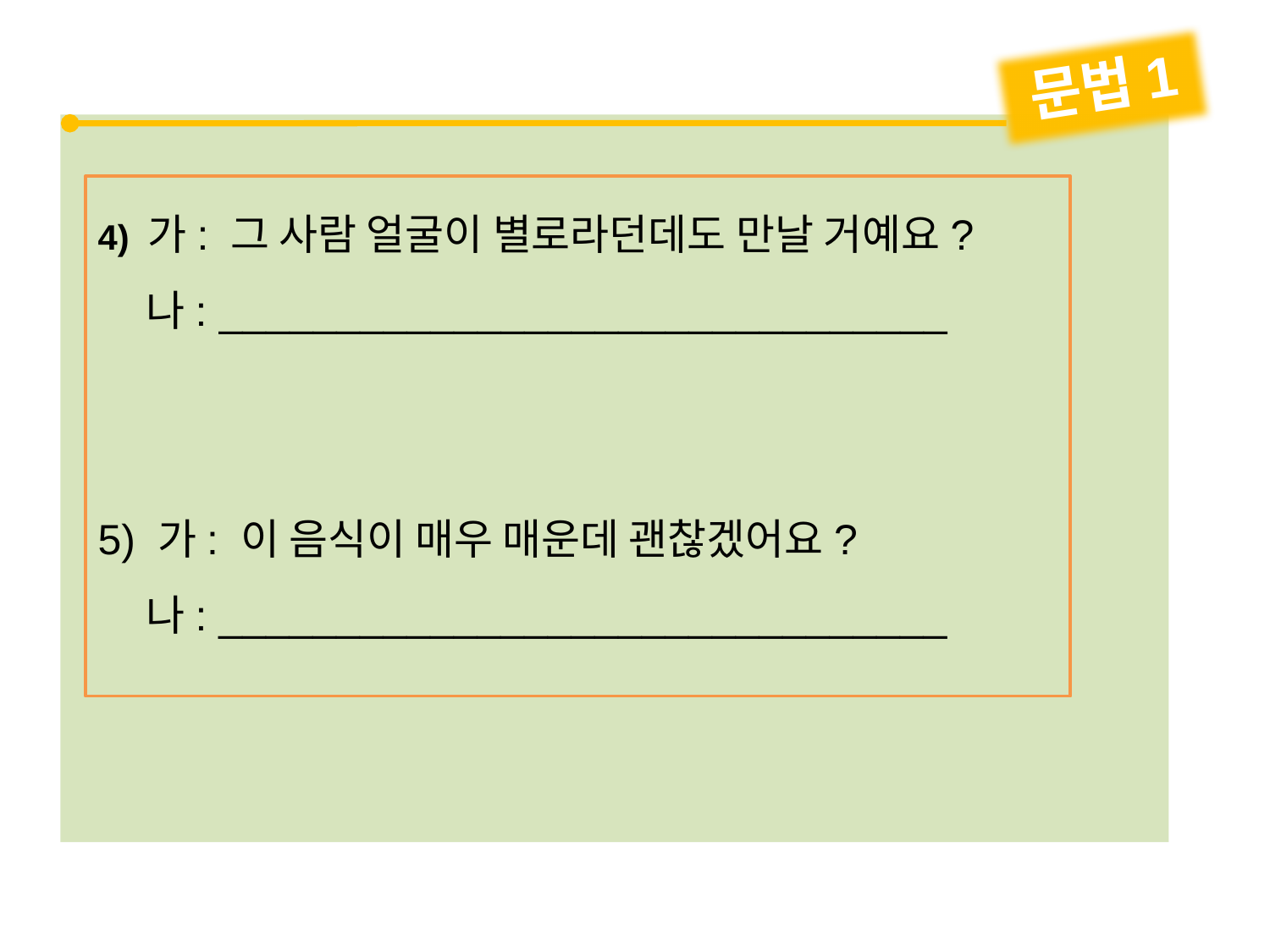

문법1

4) 가: 그 사람 얼굴이 별로라던데도 만날 거예요?
    나: _______________________________

5) 가: 이 음식이 매우 매운데 괜찮겠어요?
    나: _______________________________